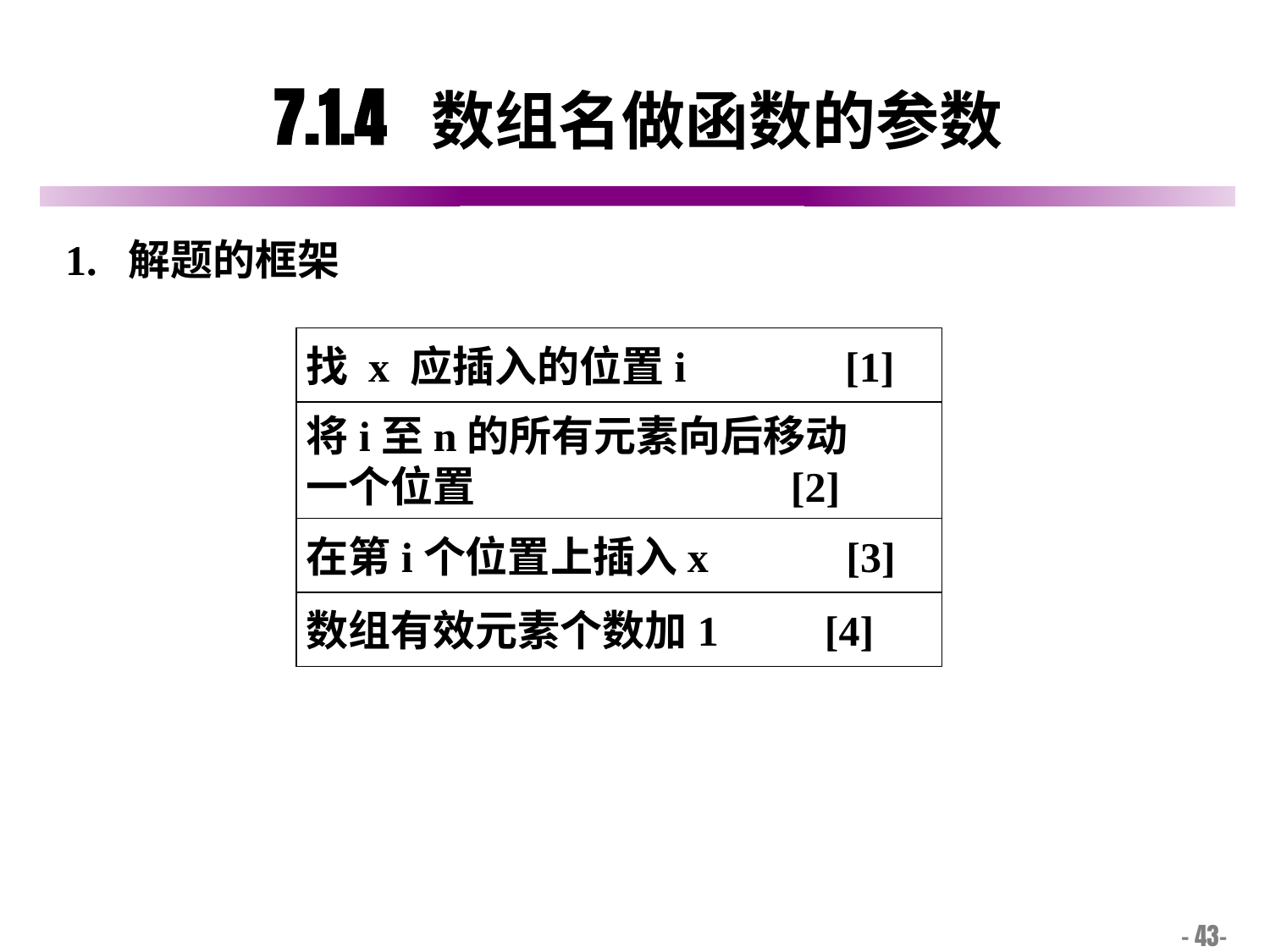

# 7.1.4  数组名做函数的参数
1.  解题的框架

找 x 应插入的位置i               [1]

将i至n的所有元素向后移动
一个位置                                [2]
在第i个位置上插入x             [3]
数组有效元素个数加1          [4]
 - 43-